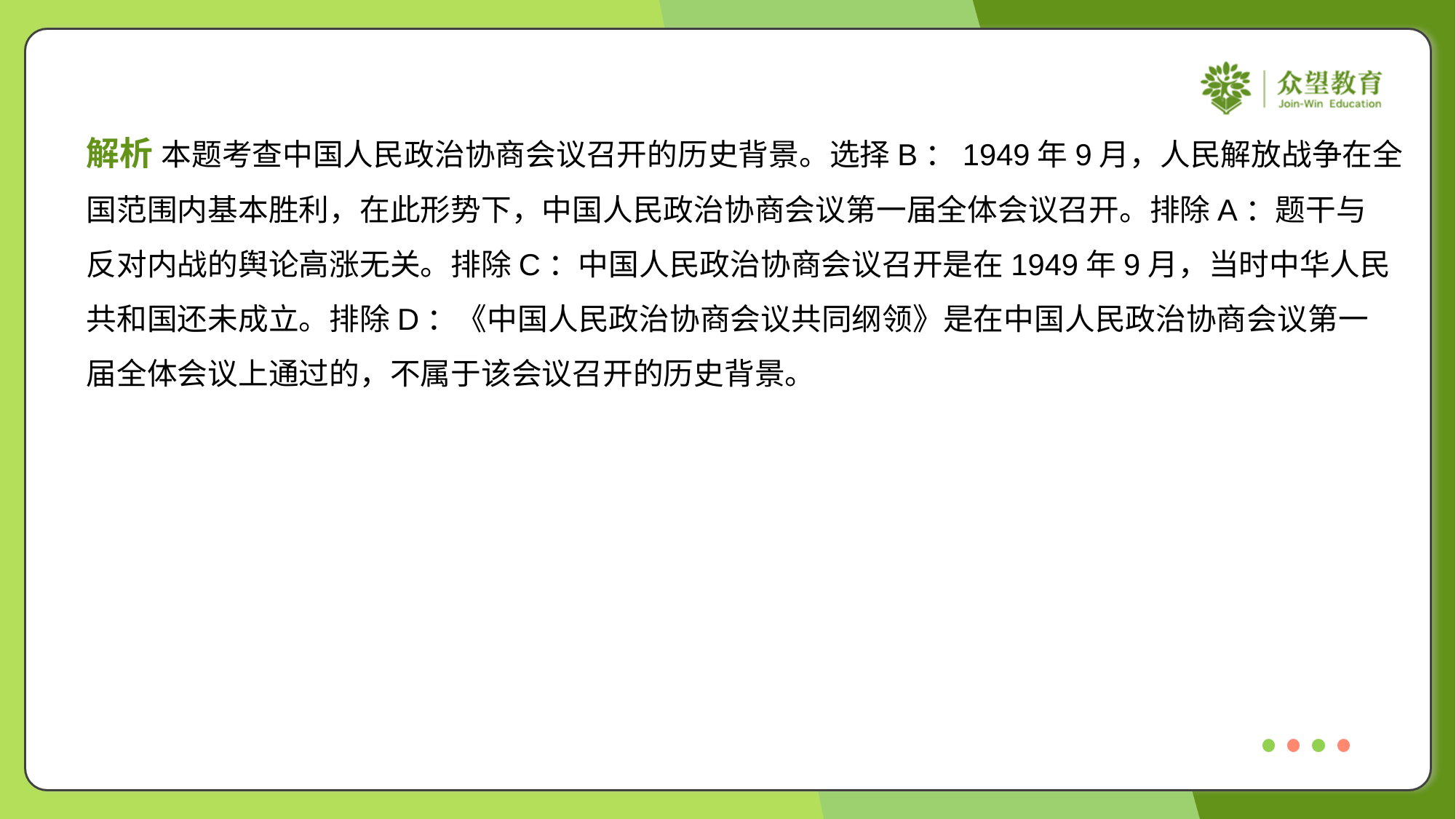

解析 本题考查中国人民政治协商会议召开的历史背景。选择B：1949年9月，人民解放战争在全
国范围内基本胜利，在此形势下，中国人民政治协商会议第一届全体会议召开。排除A：题干与
反对内战的舆论高涨无关。排除C：中国人民政治协商会议召开是在1949年9月，当时中华人民
共和国还未成立。排除D：《中国人民政治协商会议共同纲领》是在中国人民政治协商会议第一
届全体会议上通过的，不属于该会议召开的历史背景。